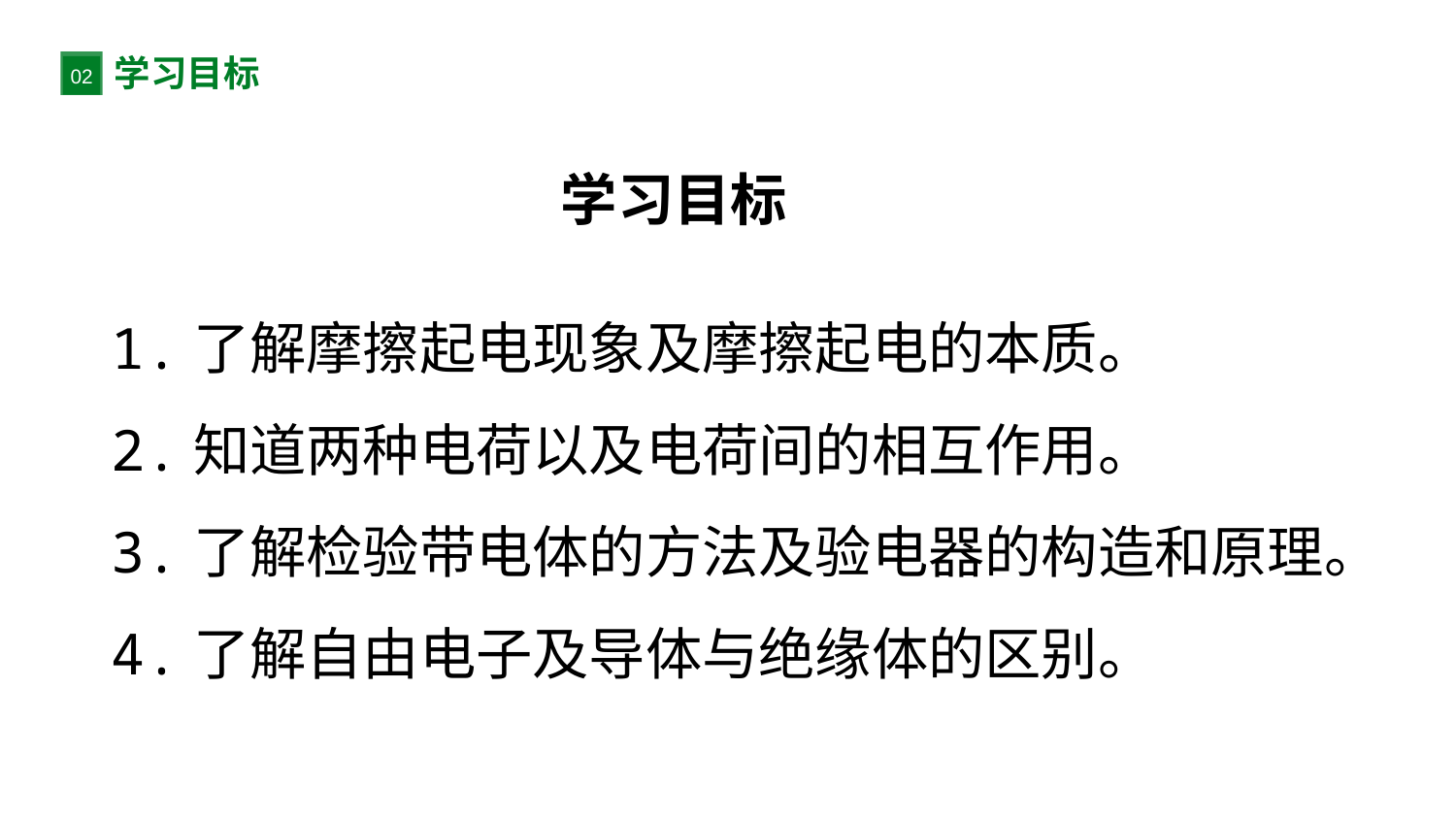

学习目标

02
学习目标
1.了解摩擦起电现象及摩擦起电的本质。
2.知道两种电荷以及电荷间的相互作用。
3.了解检验带电体的方法及验电器的构造和原理。
4.了解自由电子及导体与绝缘体的区别。